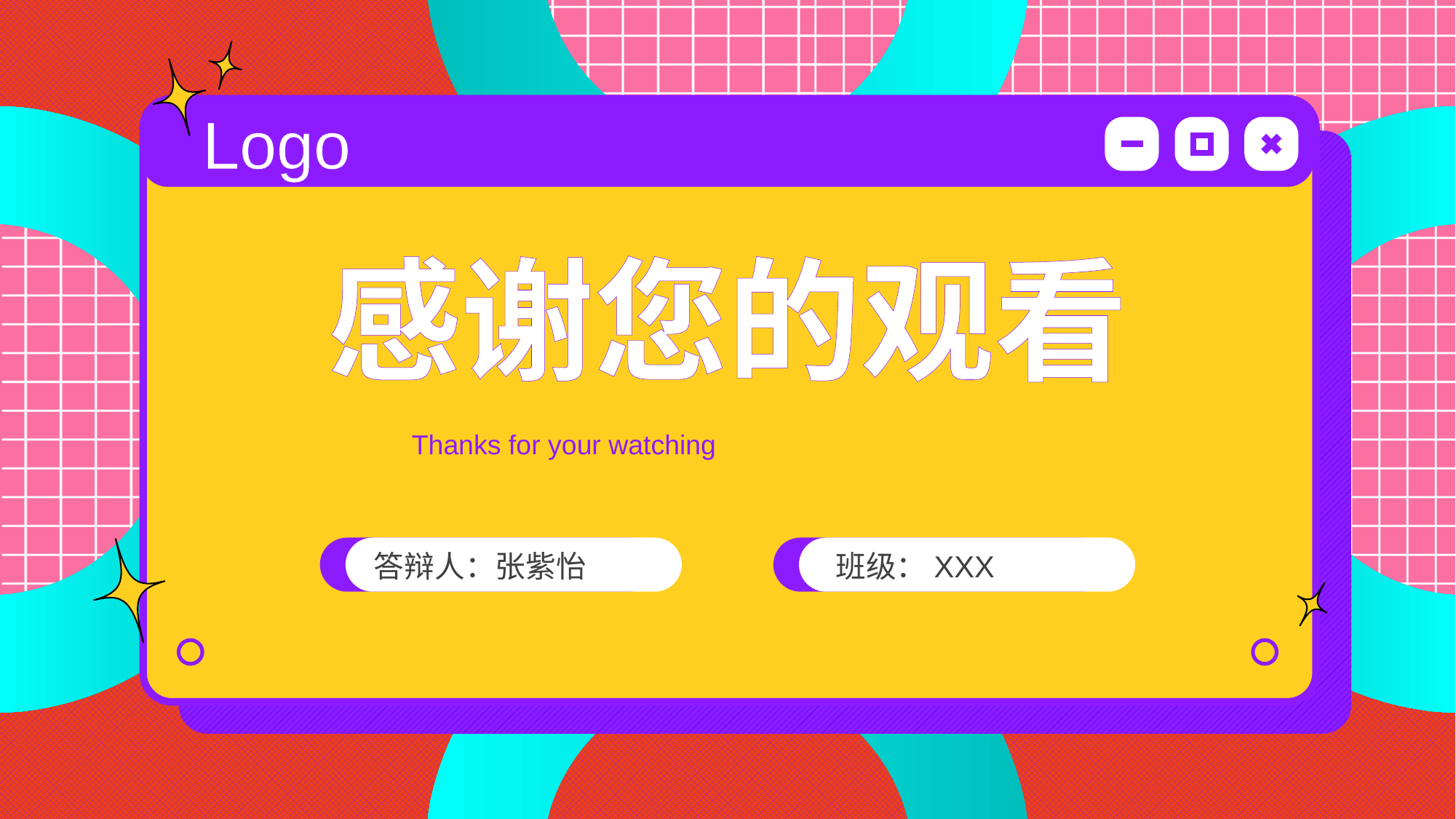

Logo
感谢您的观看
Thanks for your watching

答辩人：张紫怡
班级：XXX